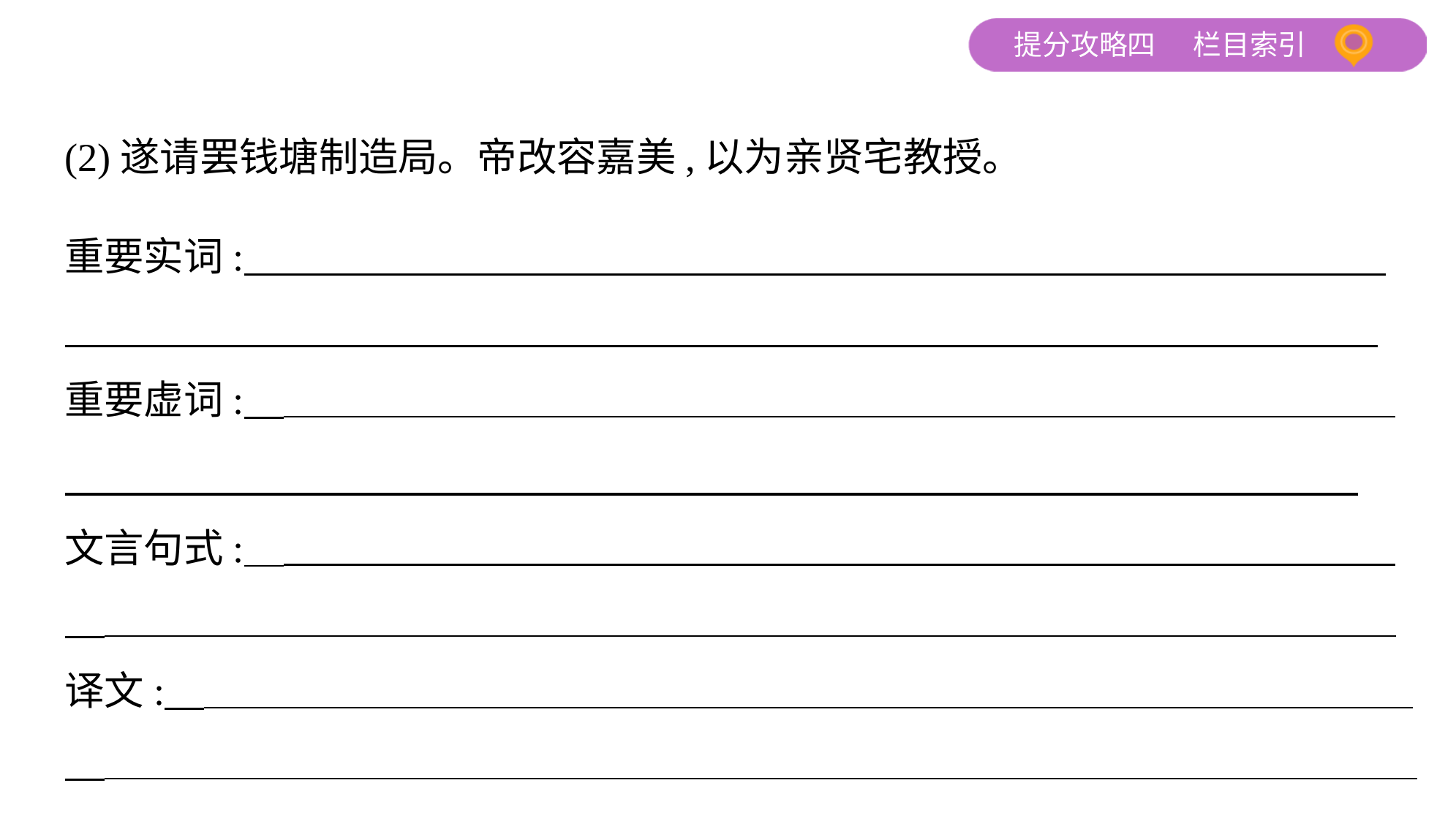

(2)遂请罢钱塘制造局。帝改容嘉美,以为亲贤宅教授。
重要实词:

重要虚词:

文言句式:

译文: